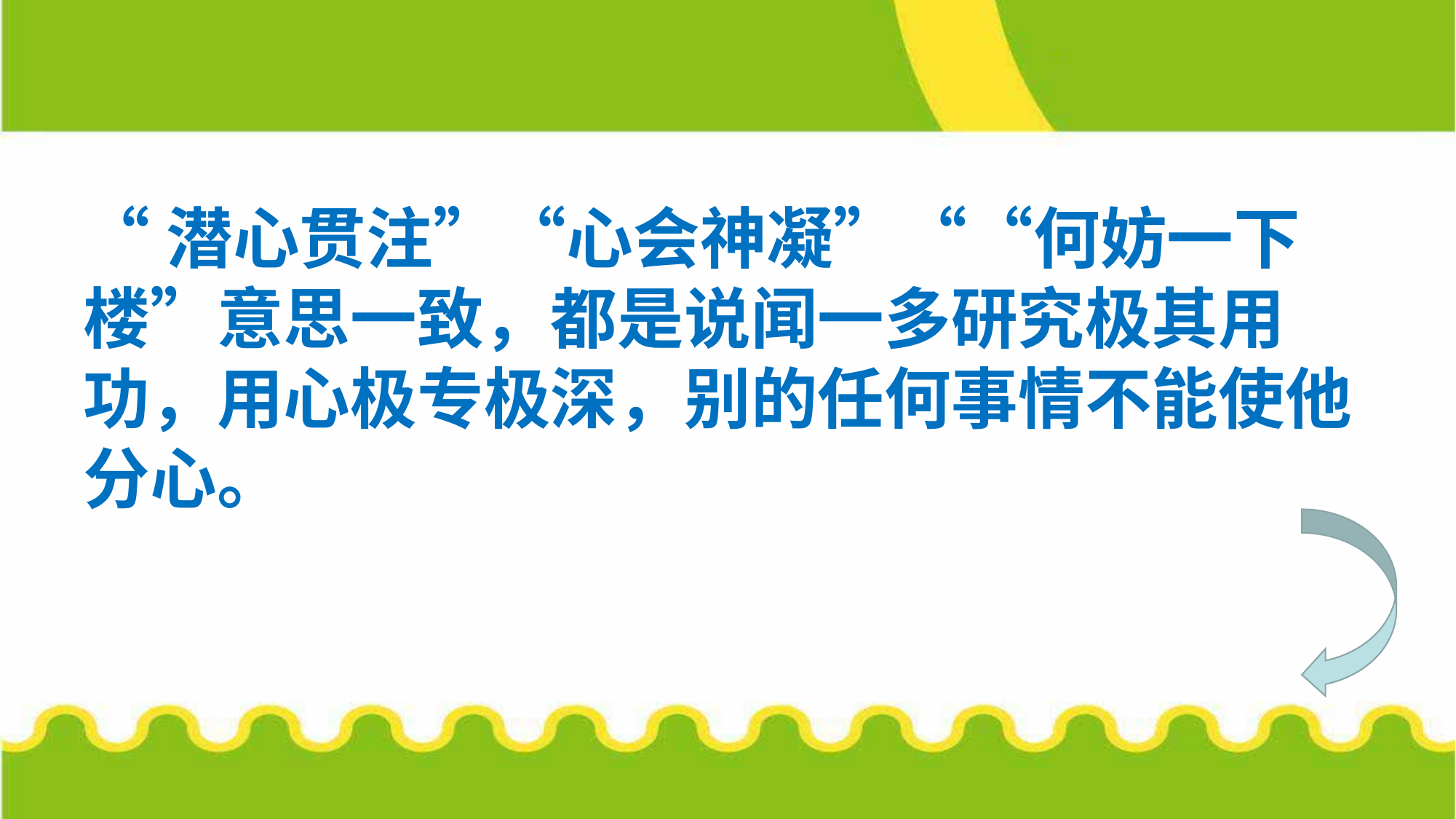

#
“潜心贯注”“心会神凝”““何妨一下楼”意思一致，都是说闻一多研究极其用功，用心极专极深，别的任何事情不能使他分心。